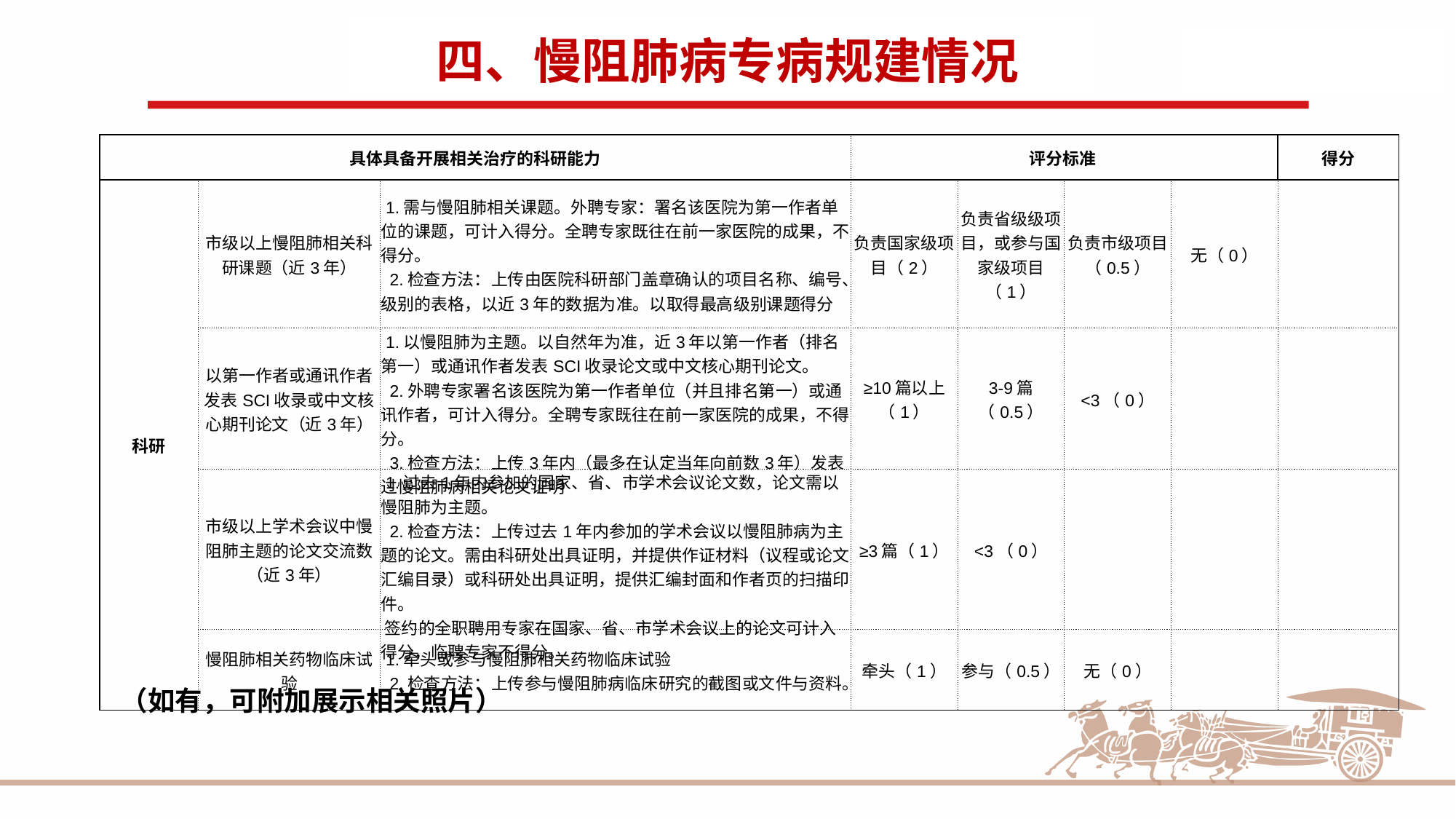

四、慢阻肺病专病规建情况
| 具体具备开展相关治疗的科研能力 |  |  | 评分标准 |  |  |  | 得分 |
| --- | --- | --- | --- | --- | --- | --- | --- |
| 科研 | 市级以上慢阻肺相关科研课题（近3年） | 1.需与慢阻肺相关课题。外聘专家：署名该医院为第一作者单位的课题，可计入得分。全聘专家既往在前一家医院的成果，不得分。 2.检查方法：上传由医院科研部门盖章确认的项目名称、编号、级别的表格，以近3年的数据为准。以取得最高级别课题得分 | 负责国家级项目（2） | 负责省级级项目，或参与国家级项目（1） | 负责市级项目（0.5） | 无（0） |  |
|  | 以第一作者或通讯作者发表SCI收录或中文核心期刊论文（近3年） | 1.以慢阻肺为主题。以自然年为准，近3年以第一作者（排名第一）或通讯作者发表SCI收录论文或中文核心期刊论文。 2.外聘专家署名该医院为第一作者单位（并且排名第一）或通讯作者，可计入得分。全聘专家既往在前一家医院的成果，不得分。 3.检查方法：上传3年内（最多在认定当年向前数3年）发表过慢阻肺病相关论文证明 | ≥10篇以上（1） | 3-9篇（0.5） | <3（0） |  |  |
|  | 市级以上学术会议中慢阻肺主题的论文交流数（近3年） | 1.过去1年内参加的国家、省、市学术会议论文数，论文需以慢阻肺为主题。 2.检查方法：上传过去1年内参加的学术会议以慢阻肺病为主题的论文。需由科研处出具证明，并提供作证材料（议程或论文汇编目录）或科研处出具证明，提供汇编封面和作者页的扫描印件。 签约的全职聘用专家在国家、省、市学术会议上的论文可计入得分，临聘专家不得分。 | ≥3篇（1） | <3（0） |  |  |  |
|  | 慢阻肺相关药物临床试验 | 1.牵头或参与慢阻肺相关药物临床试验 2.检查方法：上传参与慢阻肺病临床研究的截图或文件与资料。 | 牵头（1） | 参与（0.5） | 无（0） |  |  |
（如有，可附加展示相关照片）